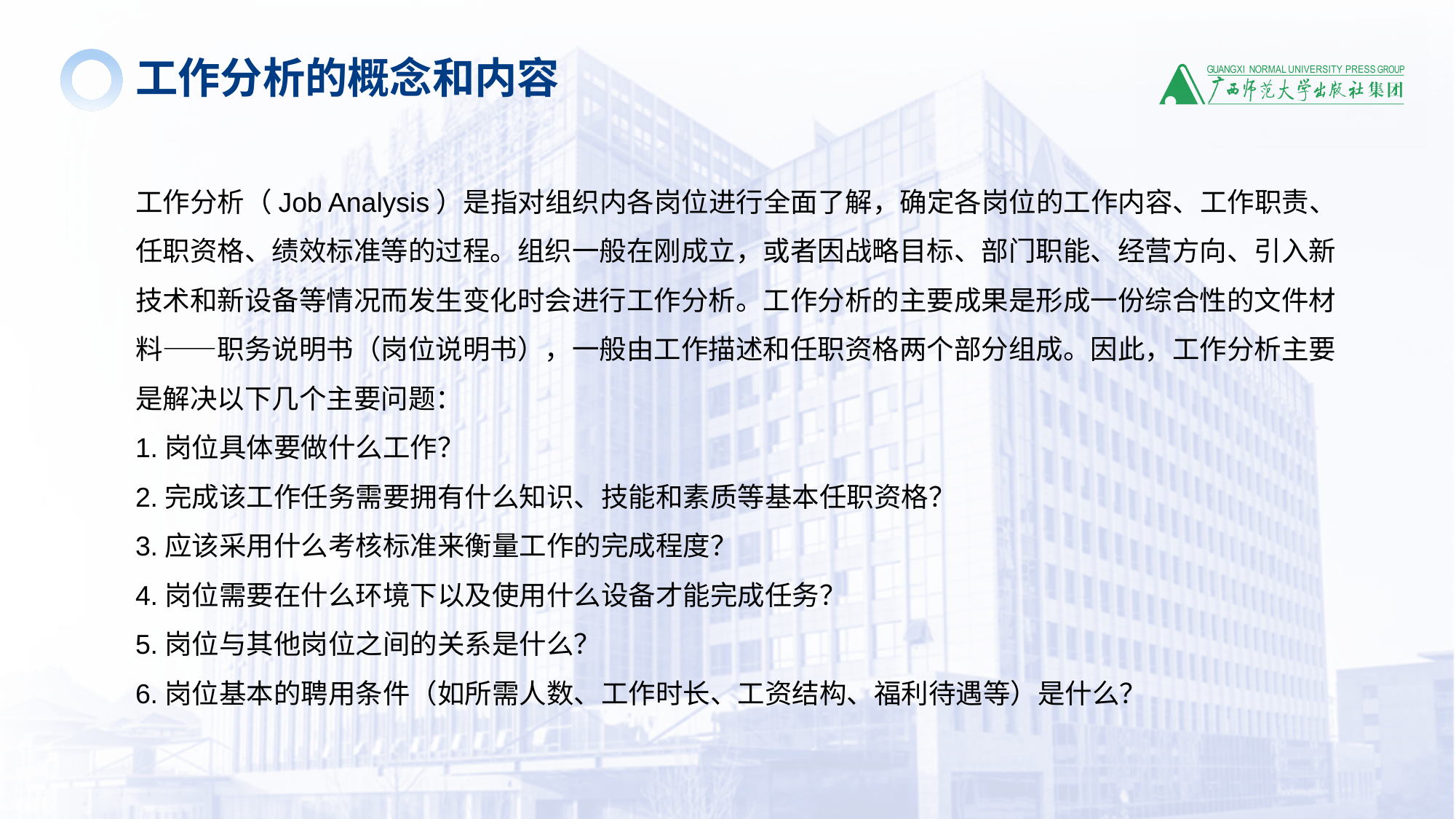

工作分析的概念和内容

工作分析（Job Analysis）是指对组织内各岗位进行全面了解，确定各岗位的工作内容、工作职责、任职资格、绩效标准等的过程。组织一般在刚成立，或者因战略目标、部门职能、经营方向、引入新技术和新设备等情况而发生变化时会进行工作分析。工作分析的主要成果是形成一份综合性的文件材料——职务说明书（岗位说明书），一般由工作描述和任职资格两个部分组成。因此，工作分析主要是解决以下几个主要问题：
1.岗位具体要做什么工作？
2.完成该工作任务需要拥有什么知识、技能和素质等基本任职资格？
3.应该采用什么考核标准来衡量工作的完成程度？
4.岗位需要在什么环境下以及使用什么设备才能完成任务？
5.岗位与其他岗位之间的关系是什么？
6.岗位基本的聘用条件（如所需人数、工作时长、工资结构、福利待遇等）是什么？